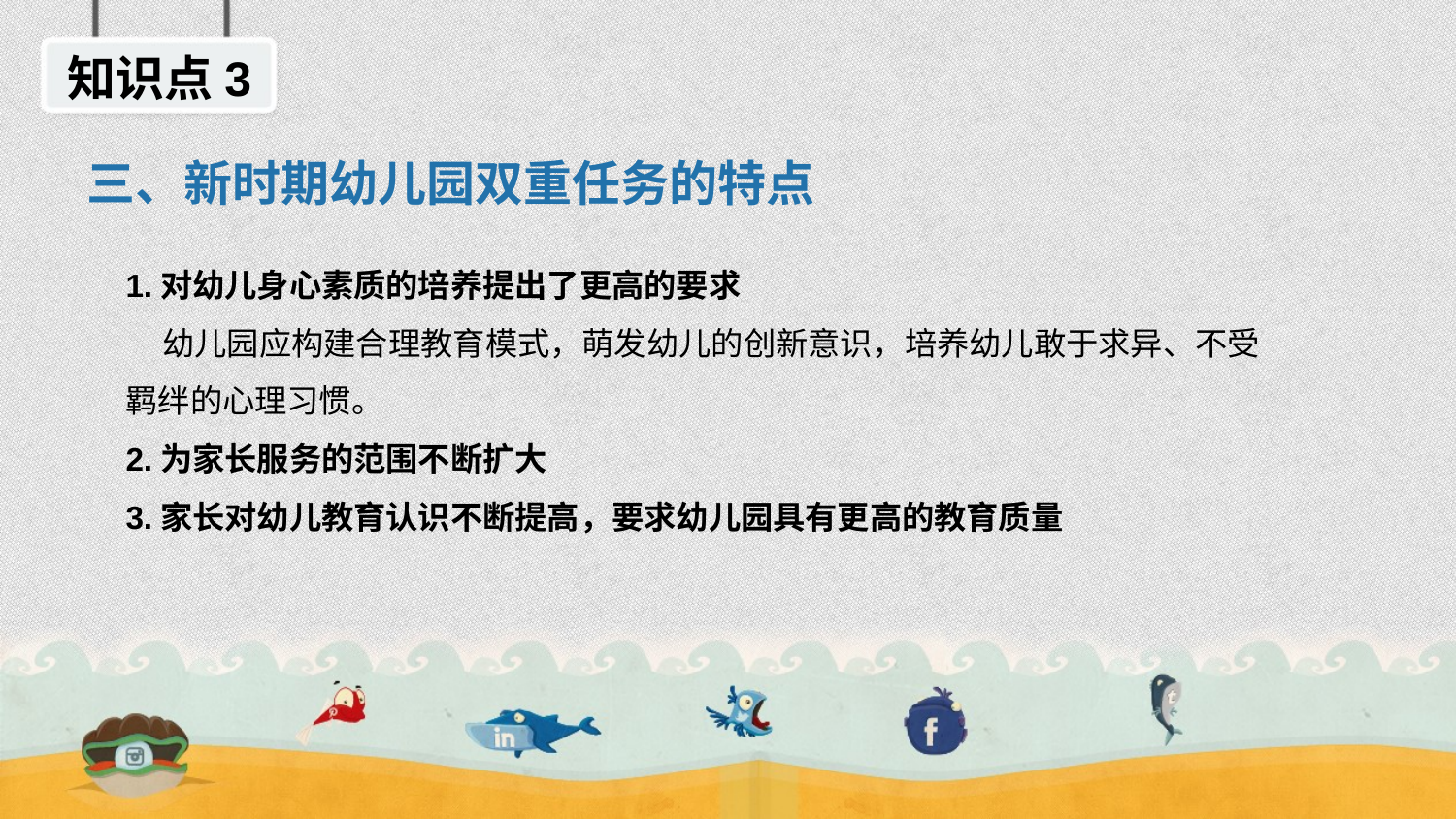

知识点3
三、新时期幼儿园双重任务的特点
1.对幼儿身心素质的培养提出了更高的要求
    幼儿园应构建合理教育模式，萌发幼儿的创新意识，培养幼儿敢于求异、不受羁绊的心理习惯。
2.为家长服务的范围不断扩大3.家长对幼儿教育认识不断提高，要求幼儿园具有更高的教育质量